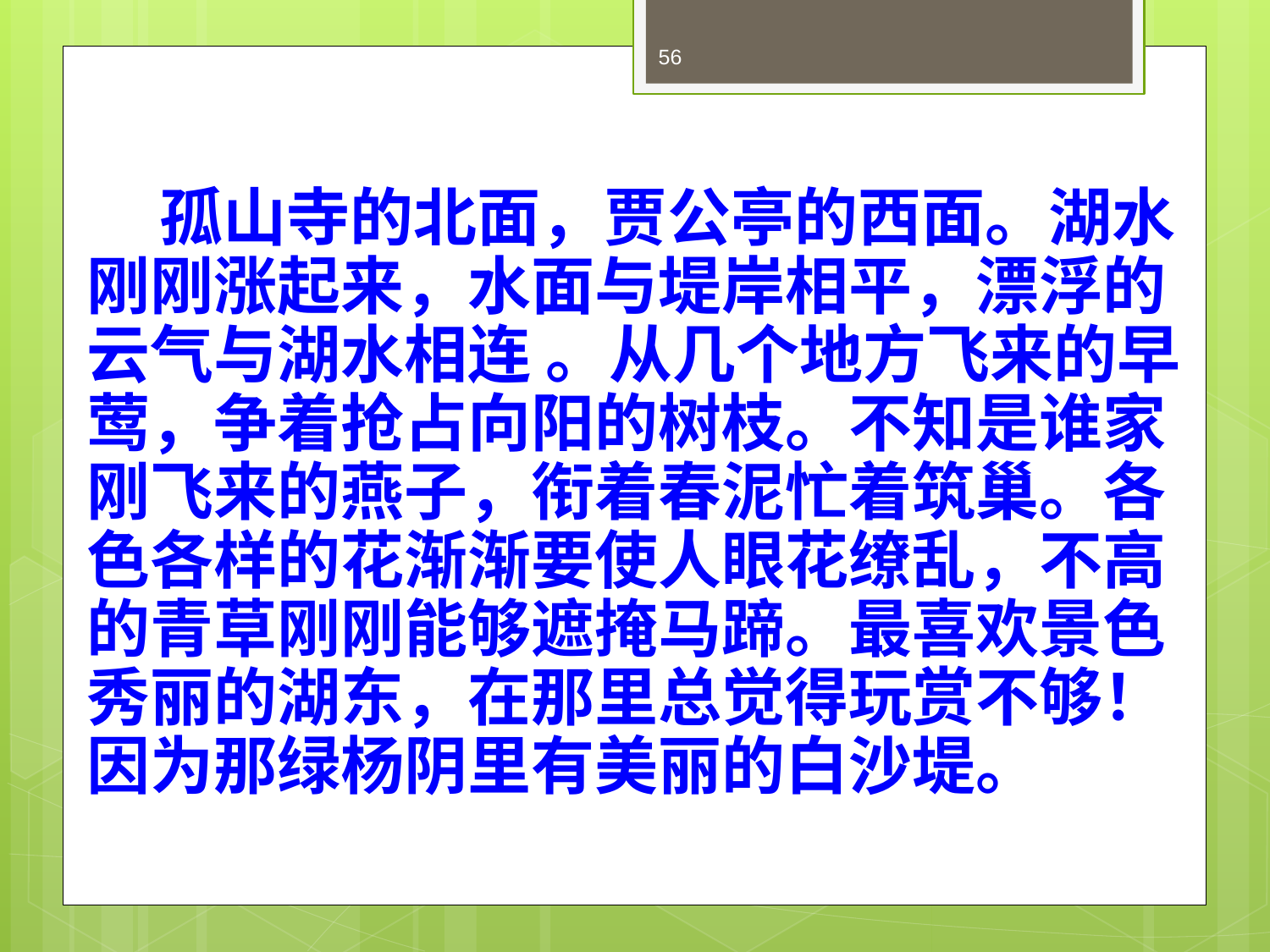

56
    孤山寺的北面，贾公亭的西面。湖水刚刚涨起来，水面与堤岸相平，漂浮的云气与湖水相连 。从几个地方飞来的早莺，争着抢占向阳的树枝。不知是谁家刚飞来的燕子，衔着春泥忙着筑巢。各色各样的花渐渐要使人眼花缭乱，不高的青草刚刚能够遮掩马蹄。最喜欢景色秀丽的湖东，在那里总觉得玩赏不够！因为那绿杨阴里有美丽的白沙堤。